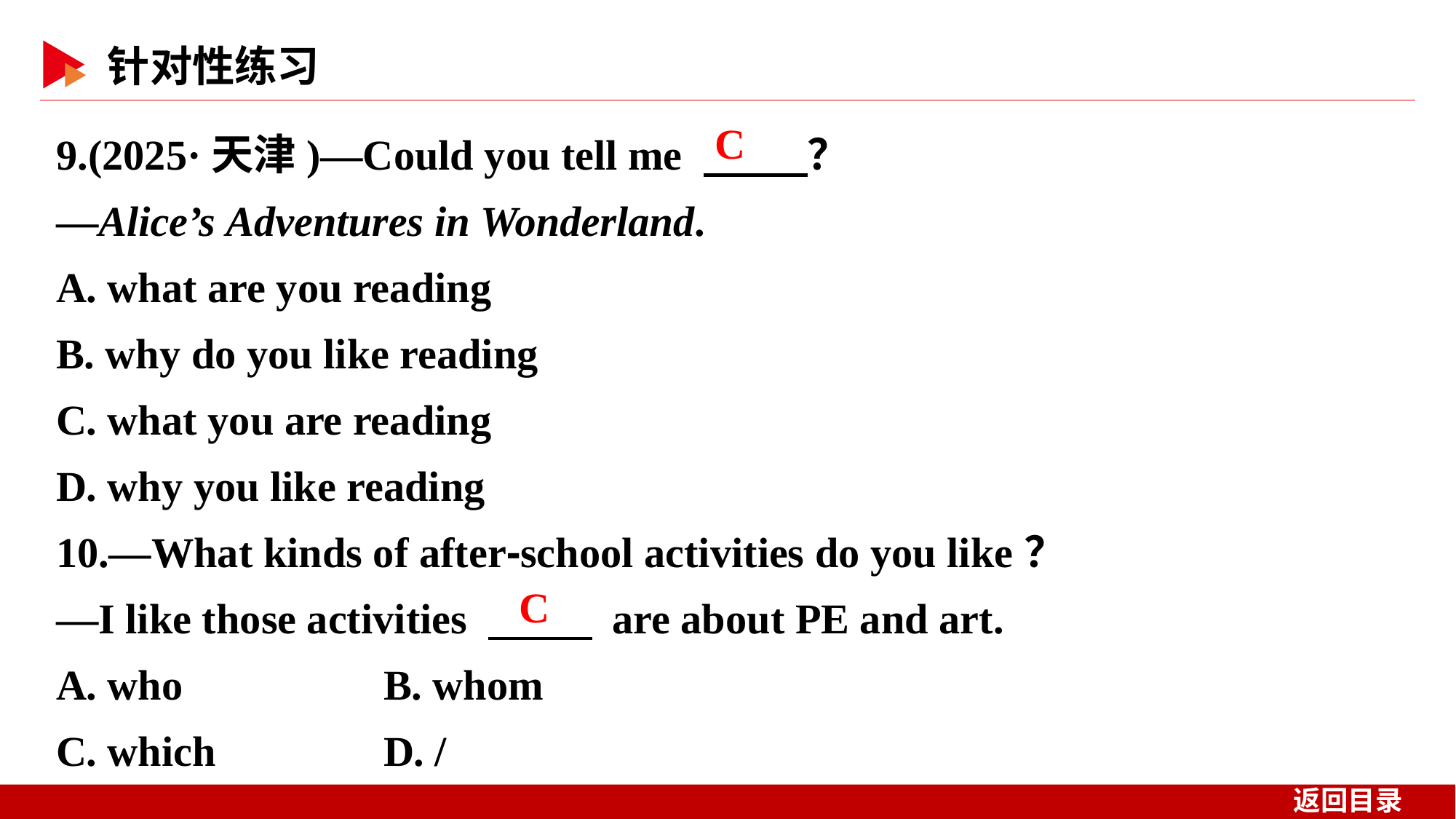

9.(2025·天津)—Could you tell me 　  　？
—Alice’s Adventures in Wonderland.
A. what are you reading
B. why do you like reading
C. what you are reading
D. why you like reading
10.—What kinds of after⁃school activities do you like？
—I like those activities 　  　 are about PE and art.
A. who                	B. whom
C. which            	D. /
C
C